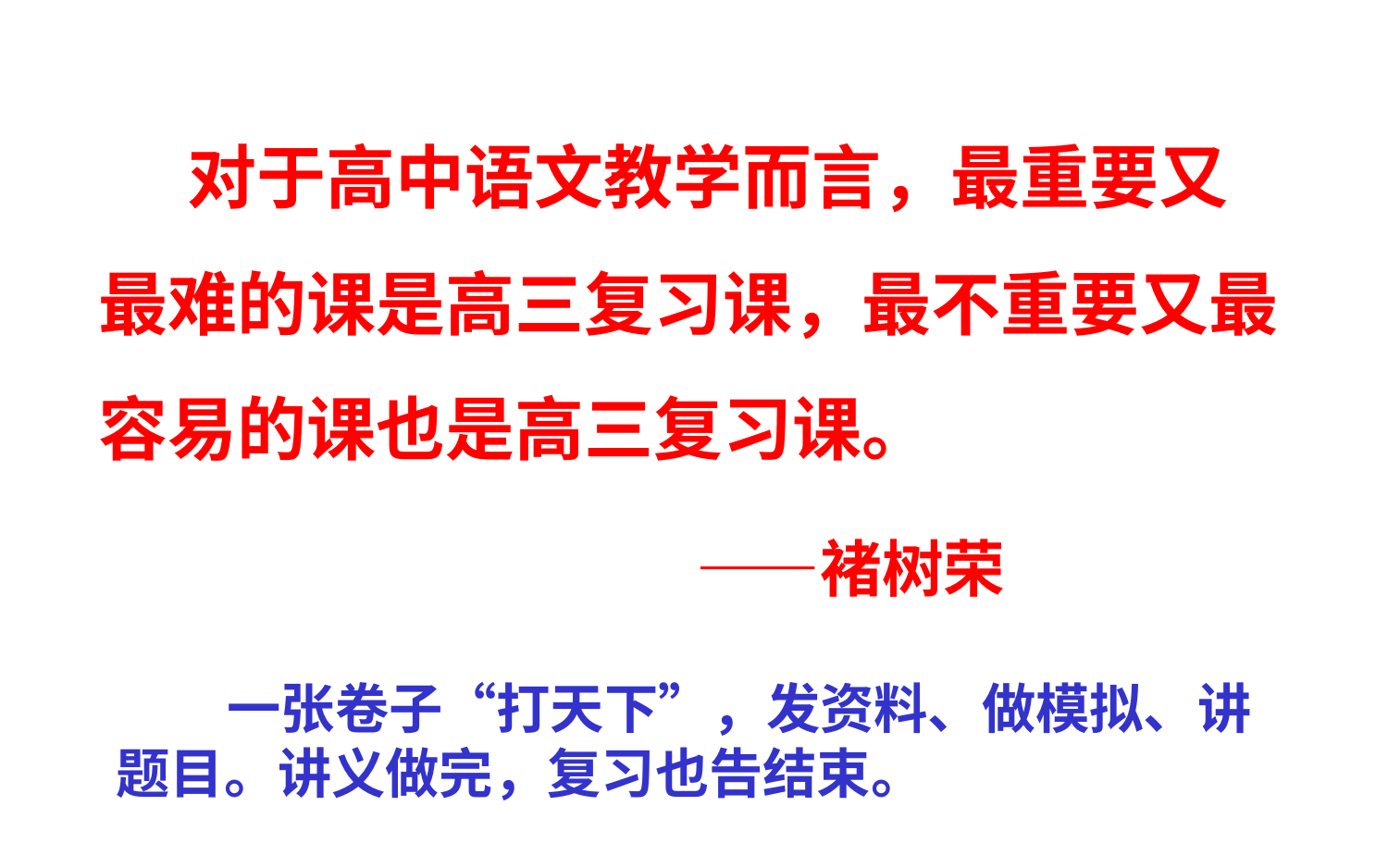

# 对于高中语文教学而言，最重要又最难的课是高三复习课，最不重要又最容易的课也是高三复习课。 ——褚树荣
        一张卷子“打天下”，发资料、做模拟、讲题目。讲义做完，复习也告结束。